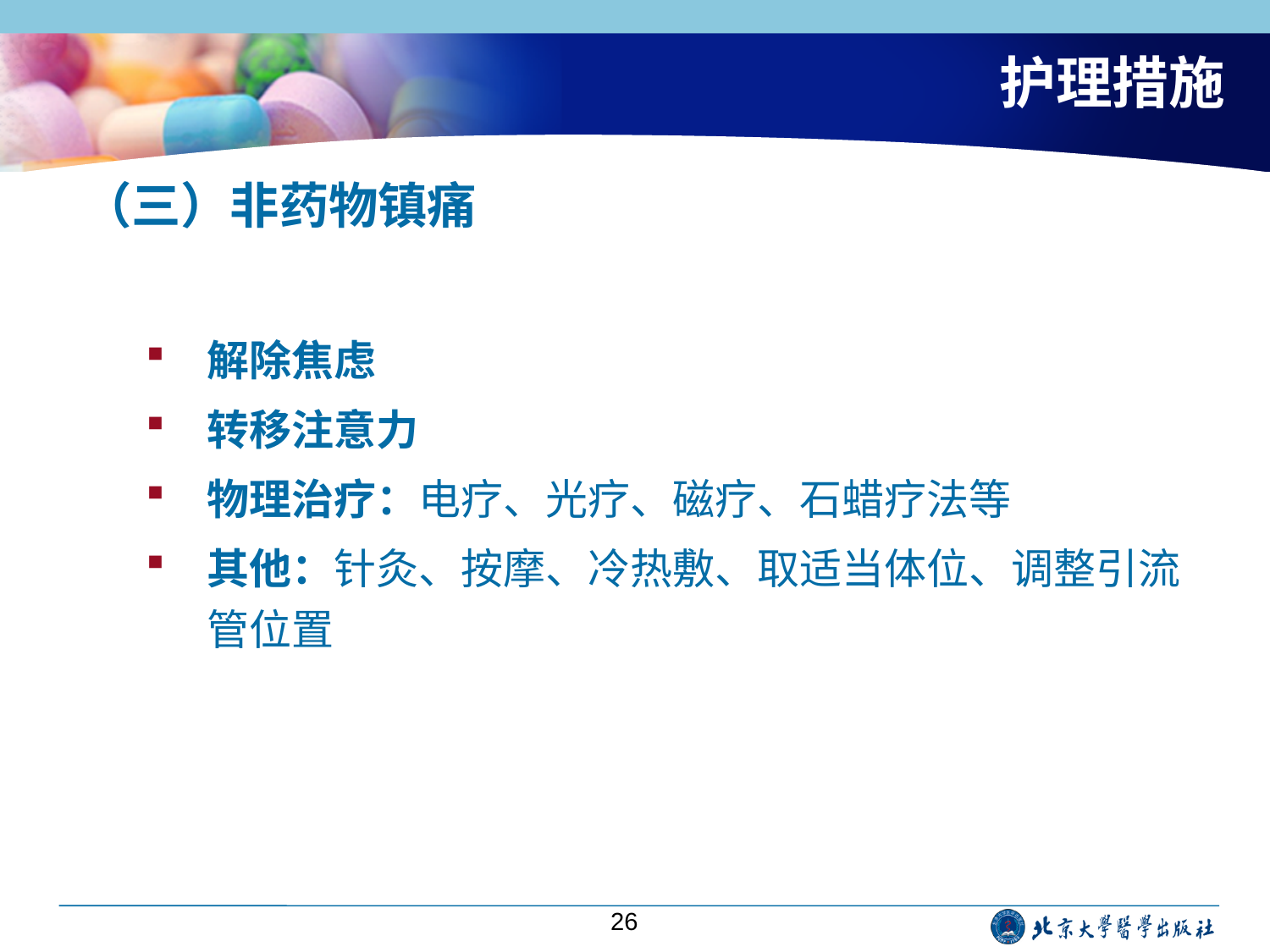

# 护理措施
（三）非药物镇痛

解除焦虑
转移注意力
物理治疗：电疗、光疗、磁疗、石蜡疗法等
其他：针灸、按摩、冷热敷、取适当体位、调整引流管位置
26